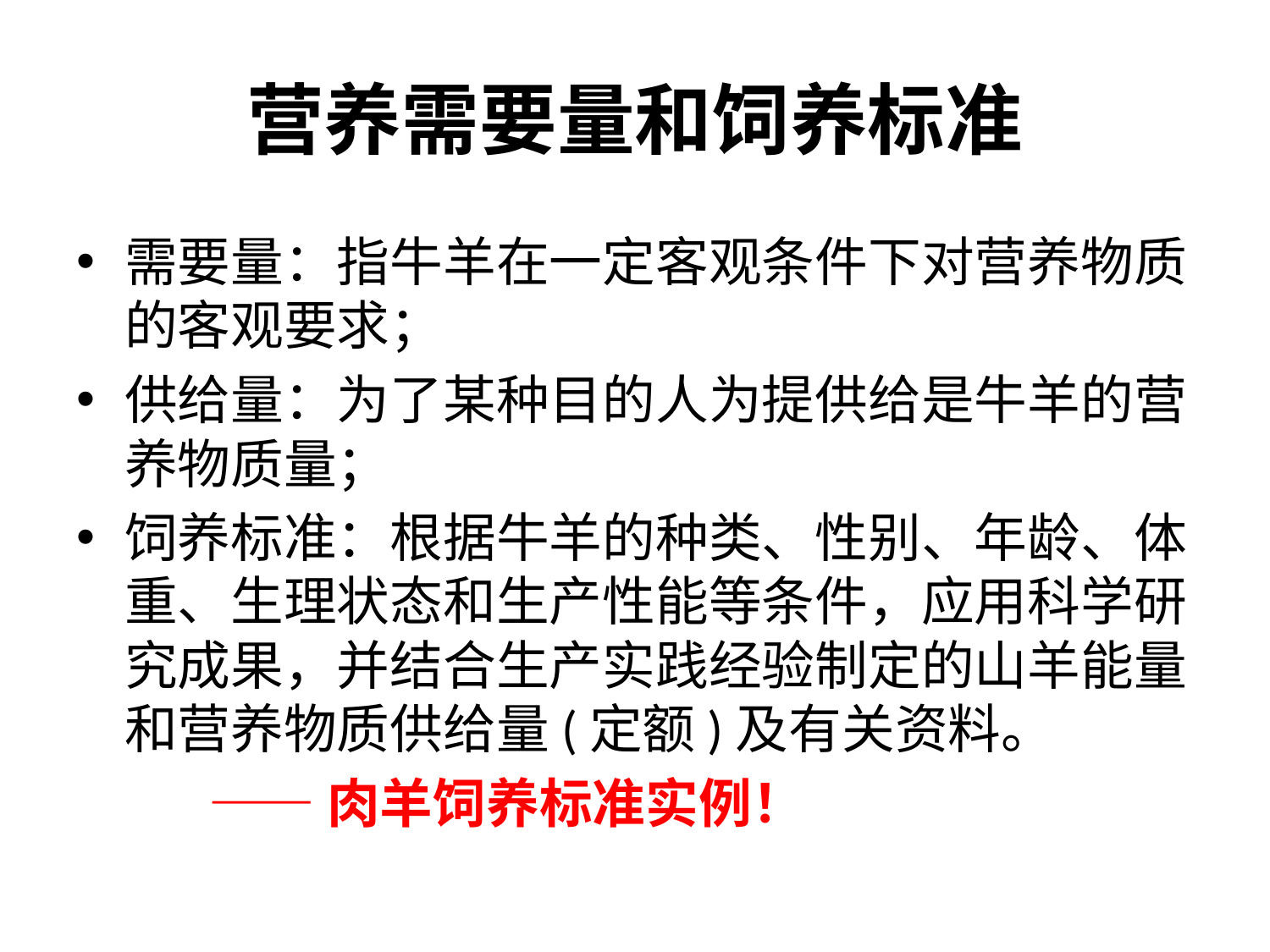

# 营养需要量和饲养标准
需要量：指牛羊在一定客观条件下对营养物质的客观要求；
供给量：为了某种目的人为提供给是牛羊的营养物质量；
饲养标准：根据牛羊的种类、性别、年龄、体重、生理状态和生产性能等条件，应用科学研究成果，并结合生产实践经验制定的山羊能量和营养物质供给量(定额)及有关资料。
           ——肉羊饲养标准实例！